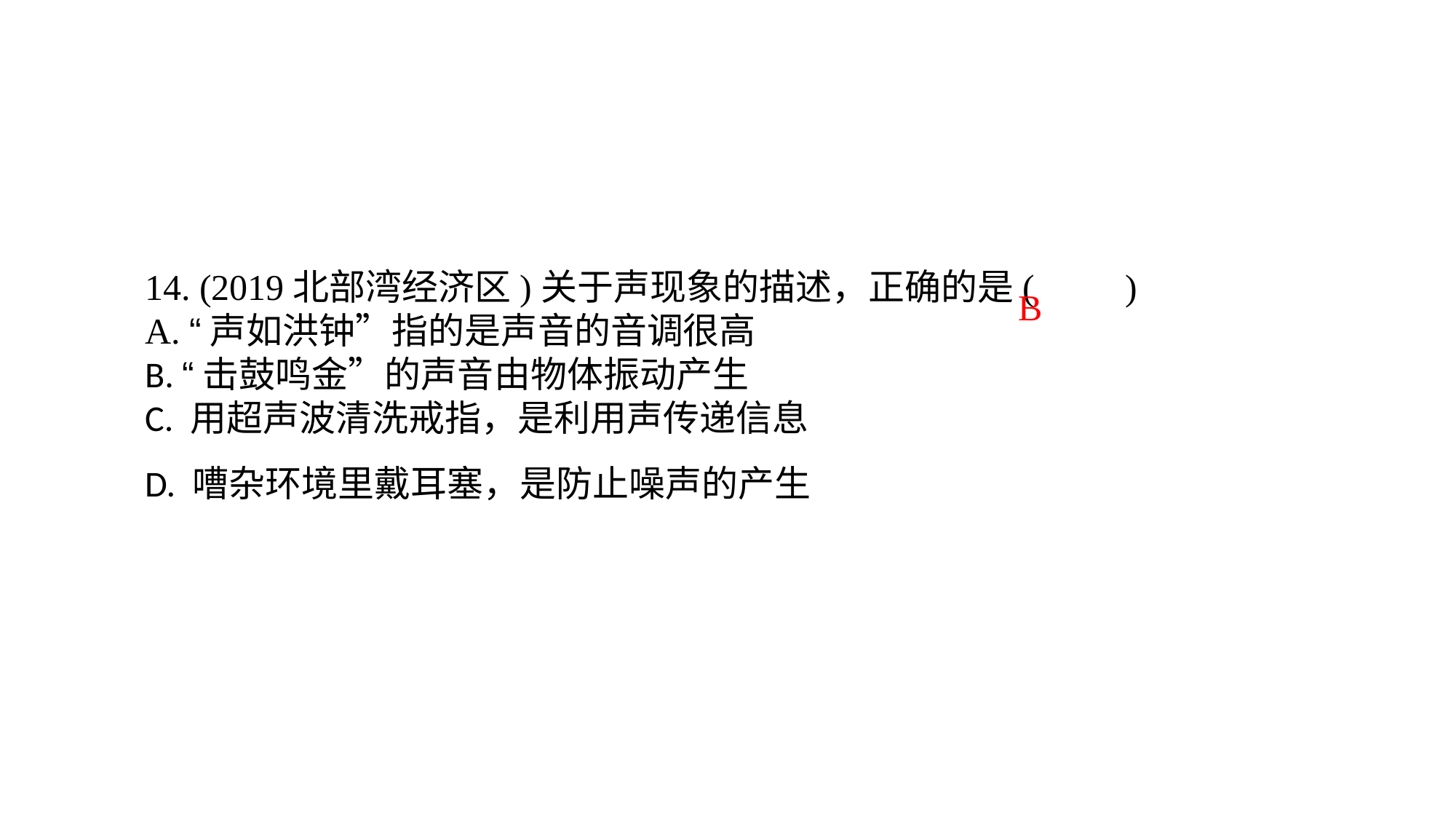

14. (2019北部湾经济区)关于声现象的描述，正确的是(　　)A. “声如洪钟”指的是声音的音调很高B. “击鼓鸣金”的声音由物体振动产生C. 用超声波清洗戒指，是利用声传递信息D. 嘈杂环境里戴耳塞，是防止噪声的产生
B